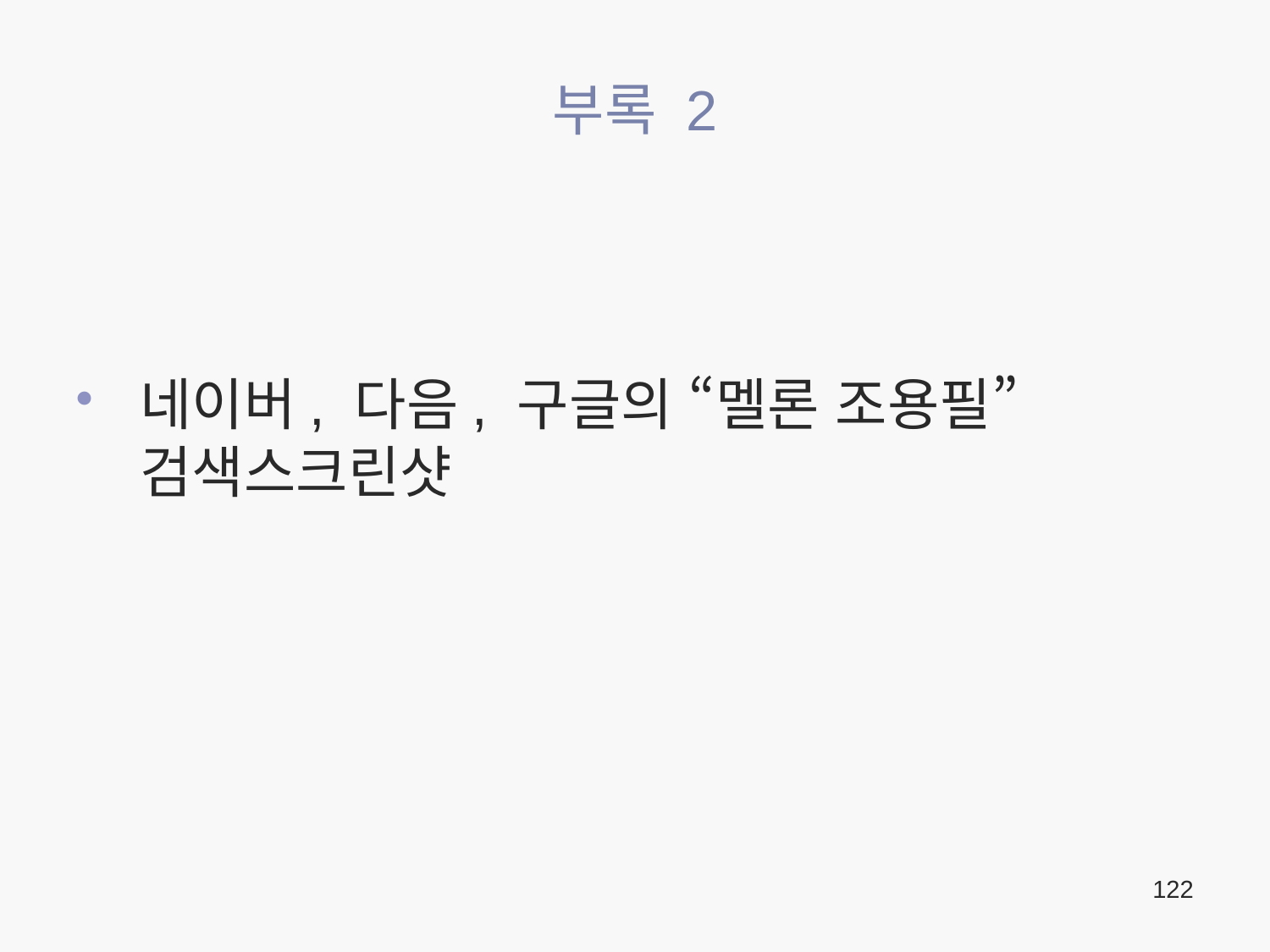

# 부록 2

네이버, 다음, 구글의 “멜론 조용필” 검색스크린샷

122